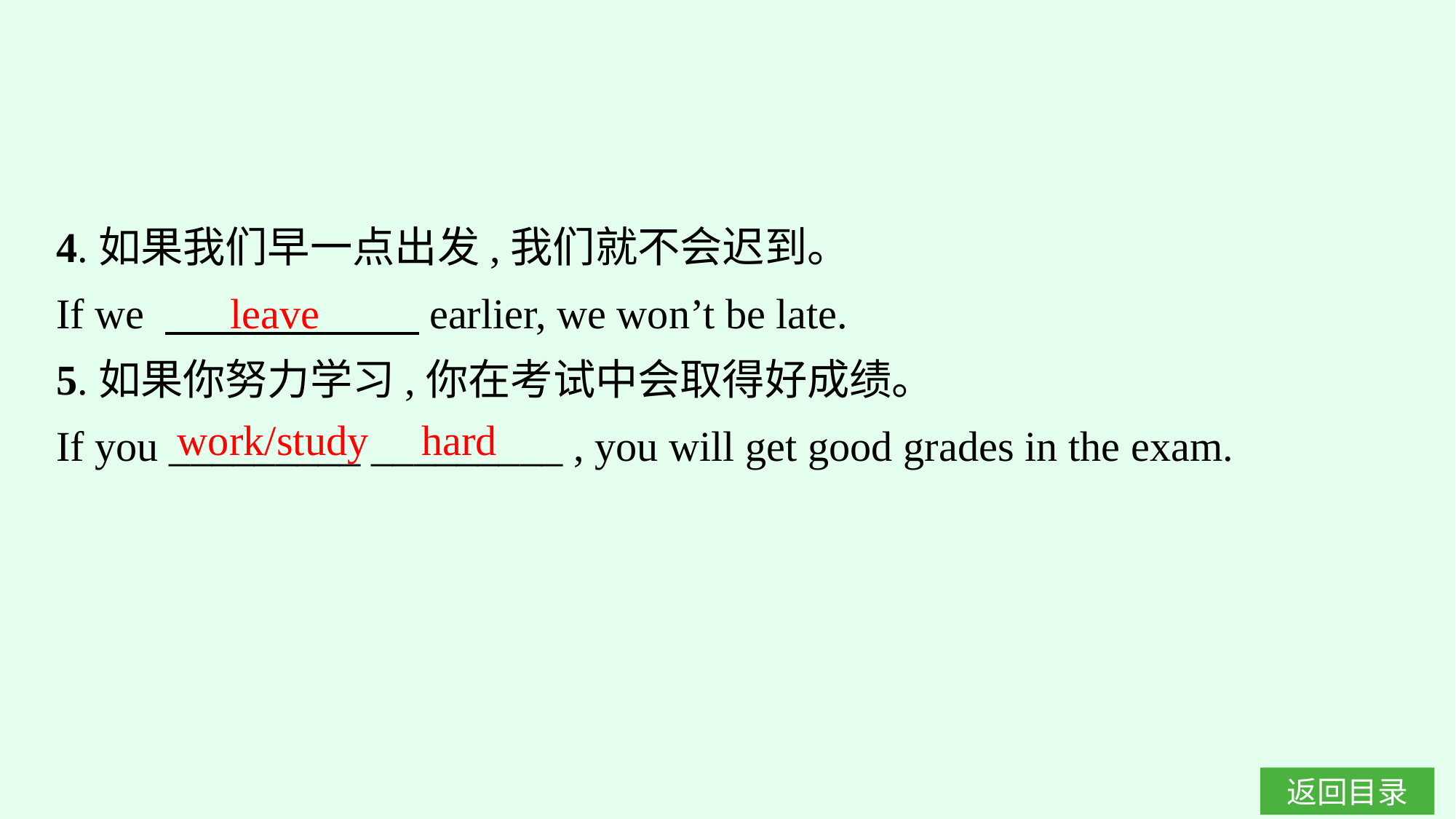

4.如果我们早一点出发,我们就不会迟到。
If we 　　　　　　earlier, we won’t be late.
5.如果你努力学习,你在考试中会取得好成绩。
If you _________ _________ , you will get good grades in the exam.
leave
work/study     hard